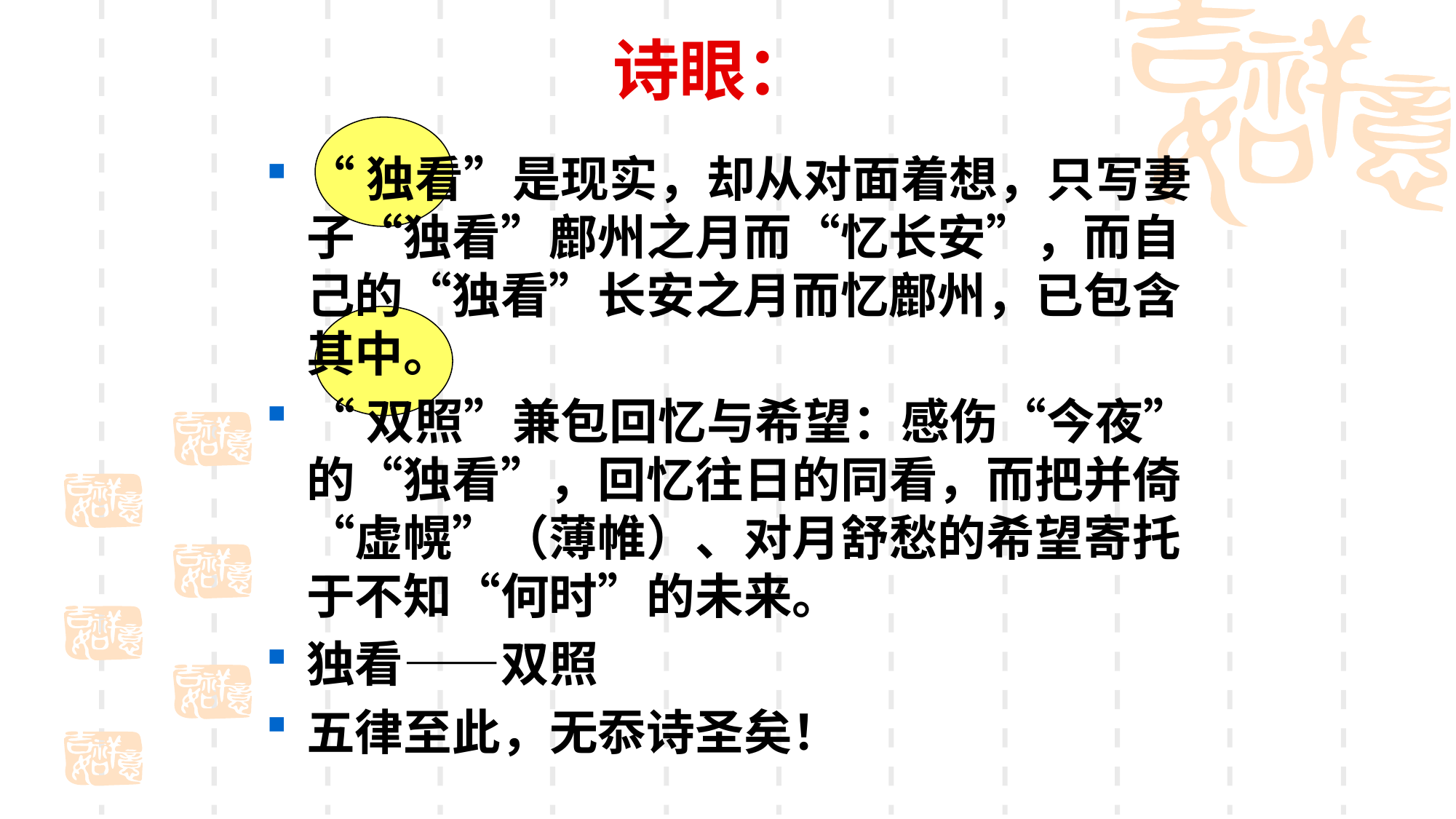

# 诗眼：

“独看”是现实，却从对面着想，只写妻子“独看”鄜州之月而“忆长安”，而自己的“独看”长安之月而忆鄜州，已包含其中。
“双照”兼包回忆与希望：感伤“今夜”的“独看”，回忆往日的同看，而把并倚“虚幌”（薄帷）、对月舒愁的希望寄托于不知“何时”的未来。
独看——双照
五律至此，无忝诗圣矣！